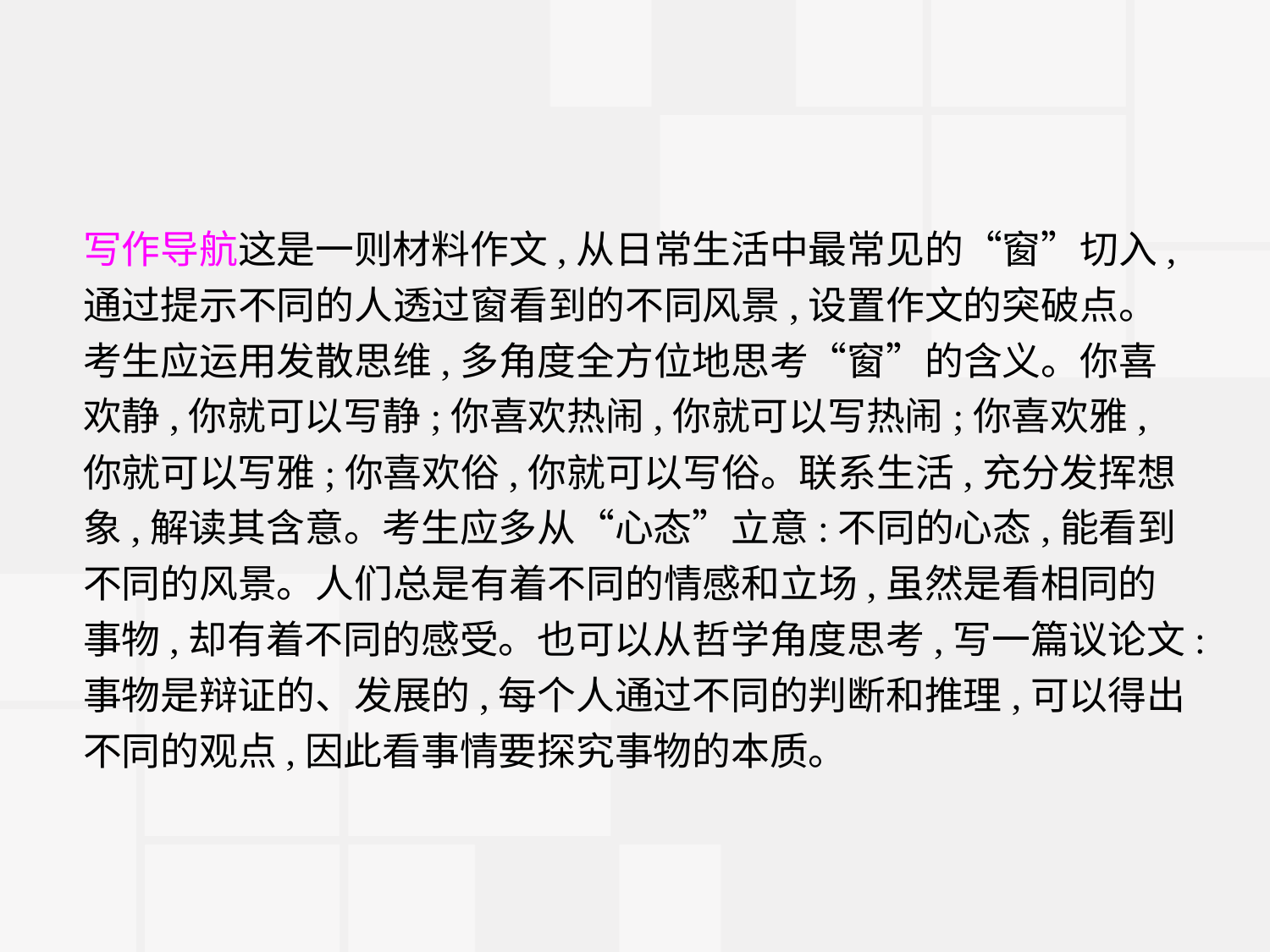

写作导航这是一则材料作文,从日常生活中最常见的“窗”切入,通过提示不同的人透过窗看到的不同风景,设置作文的突破点。考生应运用发散思维,多角度全方位地思考“窗”的含义。你喜欢静,你就可以写静;你喜欢热闹,你就可以写热闹;你喜欢雅,你就可以写雅;你喜欢俗,你就可以写俗。联系生活,充分发挥想象,解读其含意。考生应多从“心态”立意:不同的心态,能看到不同的风景。人们总是有着不同的情感和立场,虽然是看相同的事物,却有着不同的感受。也可以从哲学角度思考,写一篇议论文:事物是辩证的、发展的,每个人通过不同的判断和推理,可以得出不同的观点,因此看事情要探究事物的本质。